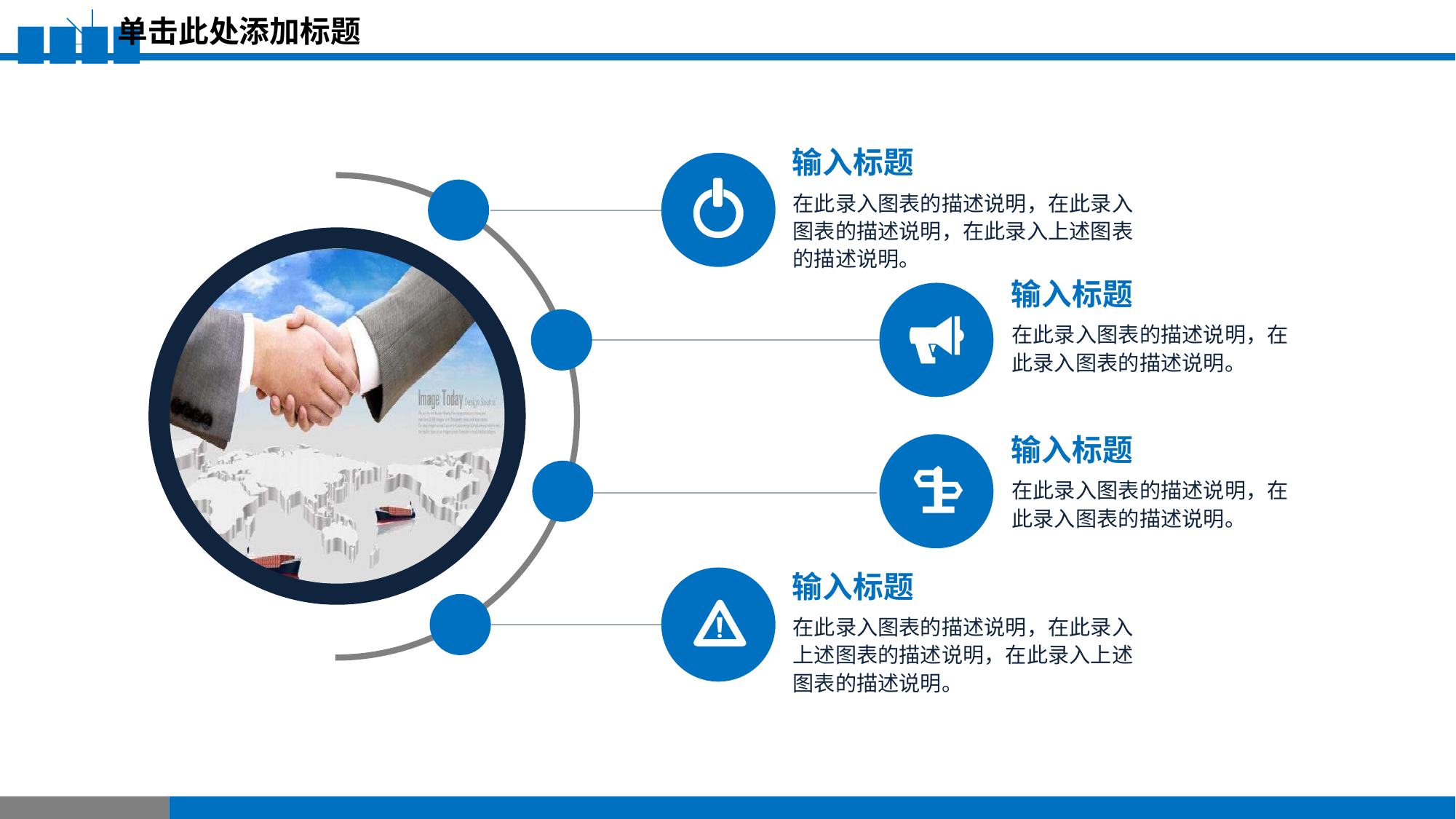

单击此处添加标题
输入标题

在此录入图表的描述说明，在此录入图表的描述说明，在此录入上述图表的描述说明。

输入标题

在此录入图表的描述说明，在此录入图表的描述说明。
输入标题

在此录入图表的描述说明，在此录入图表的描述说明。
输入标题

在此录入图表的描述说明，在此录入上述图表的描述说明，在此录入上述图表的描述说明。